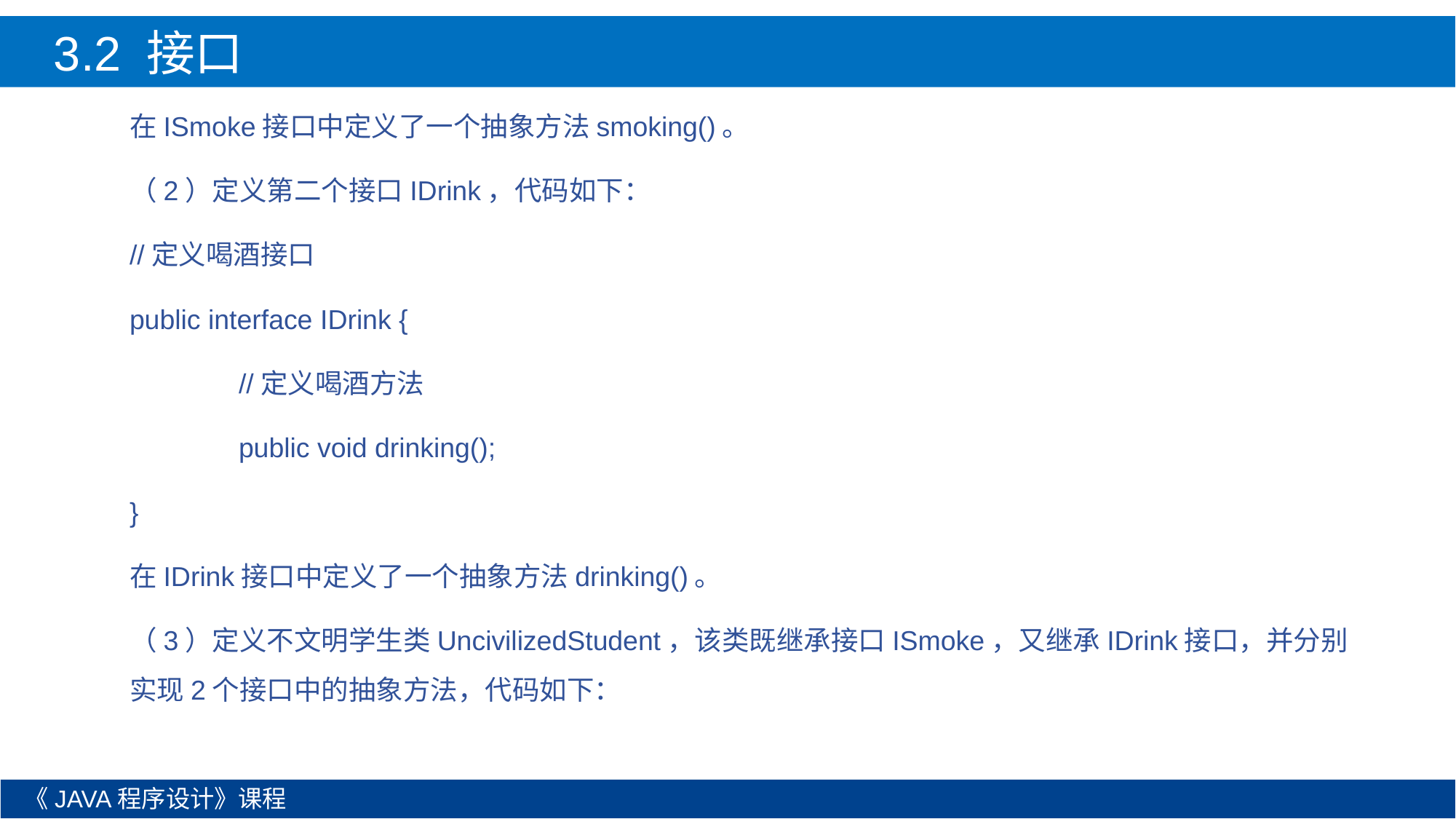

3.2 接口
在ISmoke接口中定义了一个抽象方法smoking()。
（2）定义第二个接口IDrink，代码如下：
//定义喝酒接口
public interface IDrink {
	//定义喝酒方法
	public void drinking();
}
在IDrink接口中定义了一个抽象方法drinking()。
（3）定义不文明学生类UncivilizedStudent，该类既继承接口ISmoke，又继承IDrink接口，并分别实现2个接口中的抽象方法，代码如下：
《JAVA程序设计》课程